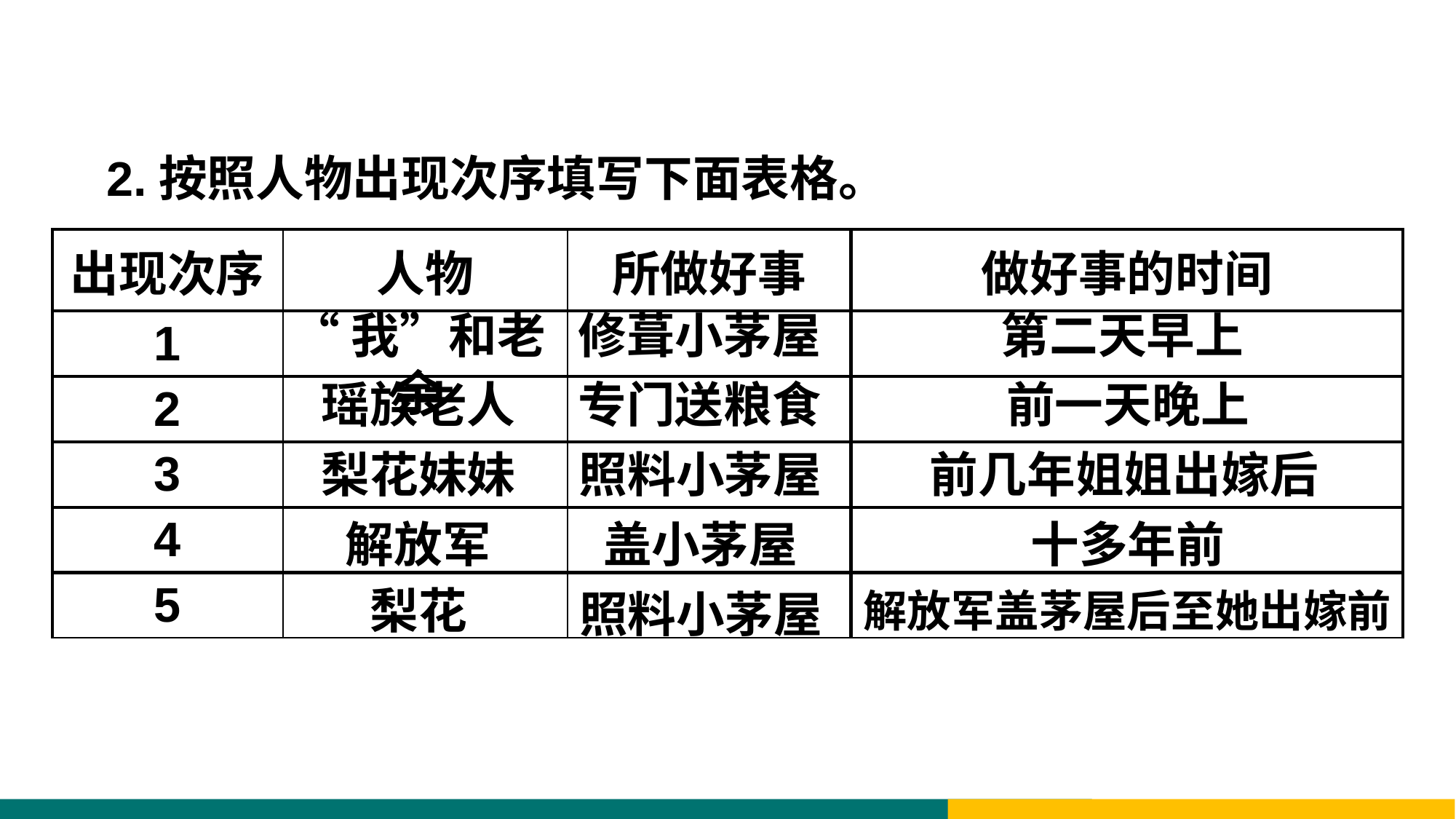

2.按照人物出现次序填写下面表格。
| 出现次序 | 人物 | 所做好事 | 做好事的时间 |
| --- | --- | --- | --- |
| 1 |  |  |  |
| 2 |  |  |  |
| 3 |  |  |  |
| 4 |  |  |  |
| 5 |  |  |  |
“我”和老余
修葺小茅屋
第二天早上
瑶族老人
专门送粮食
前一天晚上
梨花妹妹
照料小茅屋
前几年姐姐出嫁后
解放军
盖小茅屋
十多年前
梨花
照料小茅屋
解放军盖茅屋后至她出嫁前